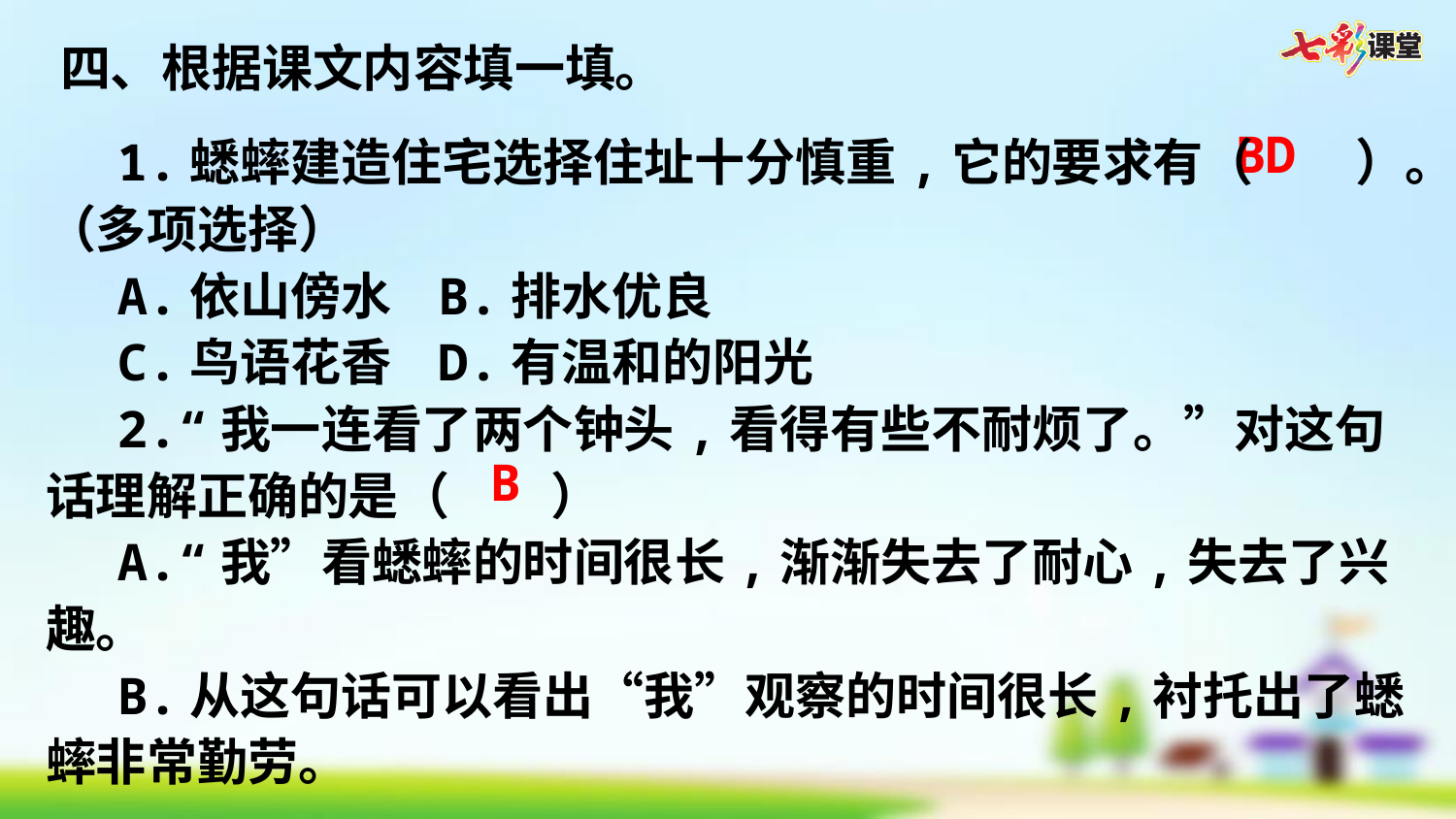

四、根据课文内容填一填。
BD
1.蟋蟀建造住宅选择住址十分慎重,它的要求有（　　）。（多项选择）
A.依山傍水   B.排水优良
C.鸟语花香   D.有温和的阳光
2.“我一连看了两个钟头,看得有些不耐烦了。”对这句话理解正确的是（　　）
A.“我”看蟋蟀的时间很长,渐渐失去了耐心,失去了兴趣。
B.从这句话可以看出“我”观察的时间很长,衬托出了蟋蟀非常勤劳。
B